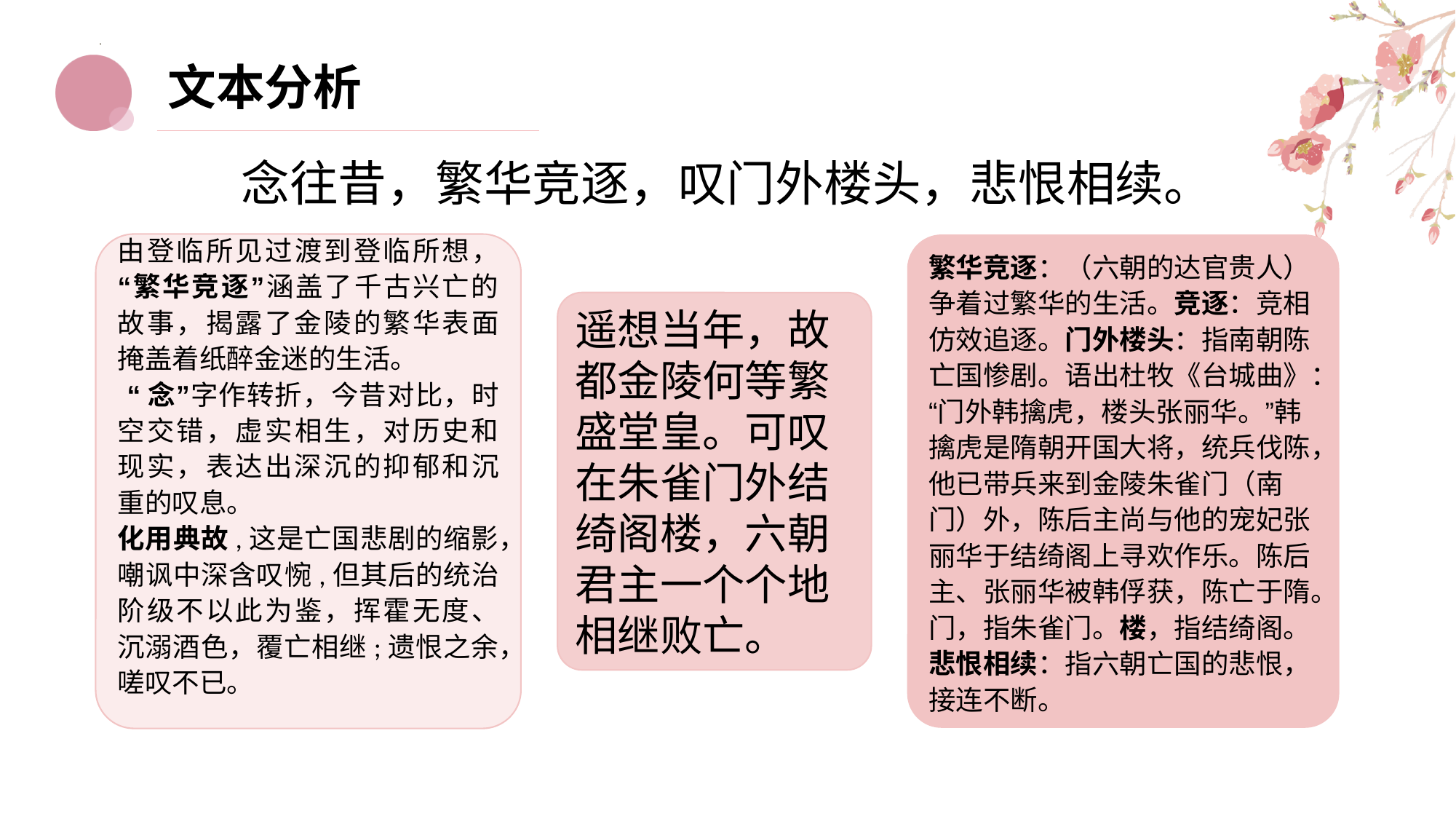

文本分析
念往昔，繁华竞逐，叹门外楼头，悲恨相续。
由登临所见过渡到登临所想，“繁华竞逐”涵盖了千古兴亡的故事，揭露了金陵的繁华表面掩盖着纸醉金迷的生活。
 “念”字作转折，今昔对比，时空交错，虚实相生，对历史和现实，表达出深沉的抑郁和沉重的叹息。
化用典故,这是亡国悲剧的缩影，嘲讽中深含叹惋,但其后的统治阶级不以此为鉴，挥霍无度、沉溺酒色，覆亡相继;遗恨之余，嗟叹不已。

繁华竞逐：（六朝的达官贵人）争着过繁华的生活。竞逐：竞相仿效追逐。门外楼头：指南朝陈亡国惨剧。语出杜牧《台城曲》：“门外韩擒虎，楼头张丽华。”韩擒虎是隋朝开国大将，统兵伐陈，他已带兵来到金陵朱雀门（南门）外，陈后主尚与他的宠妃张丽华于结绮阁上寻欢作乐。陈后主、张丽华被韩俘获，陈亡于隋。门，指朱雀门。楼，指结绮阁。悲恨相续：指六朝亡国的悲恨，接连不断。
遥想当年，故都金陵何等繁盛堂皇。可叹在朱雀门外结绮阁楼，六朝君主一个个地相继败亡。